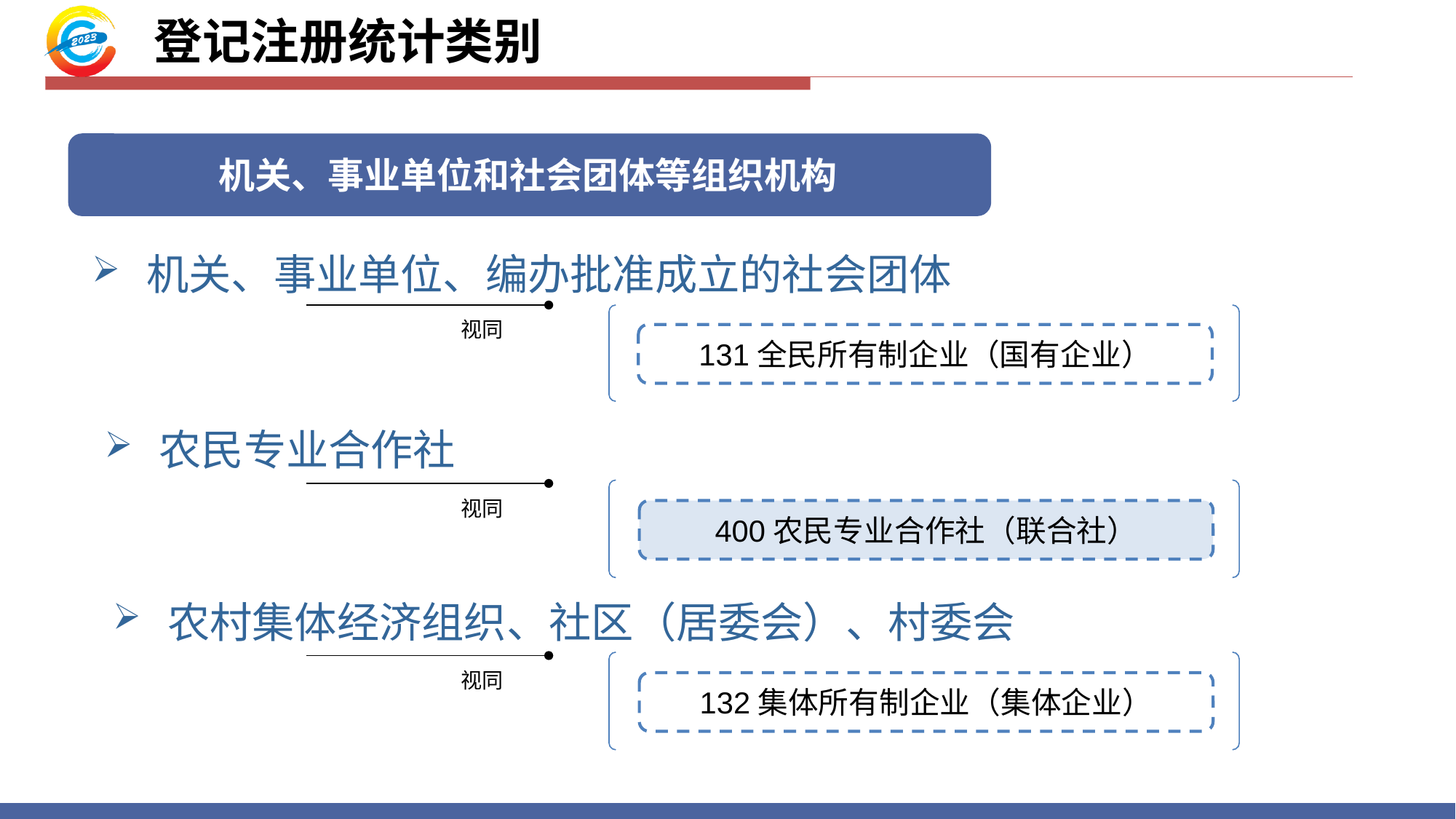

登记注册统计类别

机关、事业单位和社会团体等组织机构
机关、事业单位、编办批准成立的社会团体

视同
131全民所有制企业（国有企业）
农民专业合作社

视同
400农民专业合作社（联合社）
农村集体经济组织、社区（居委会）、村委会

视同
132集体所有制企业（集体企业）